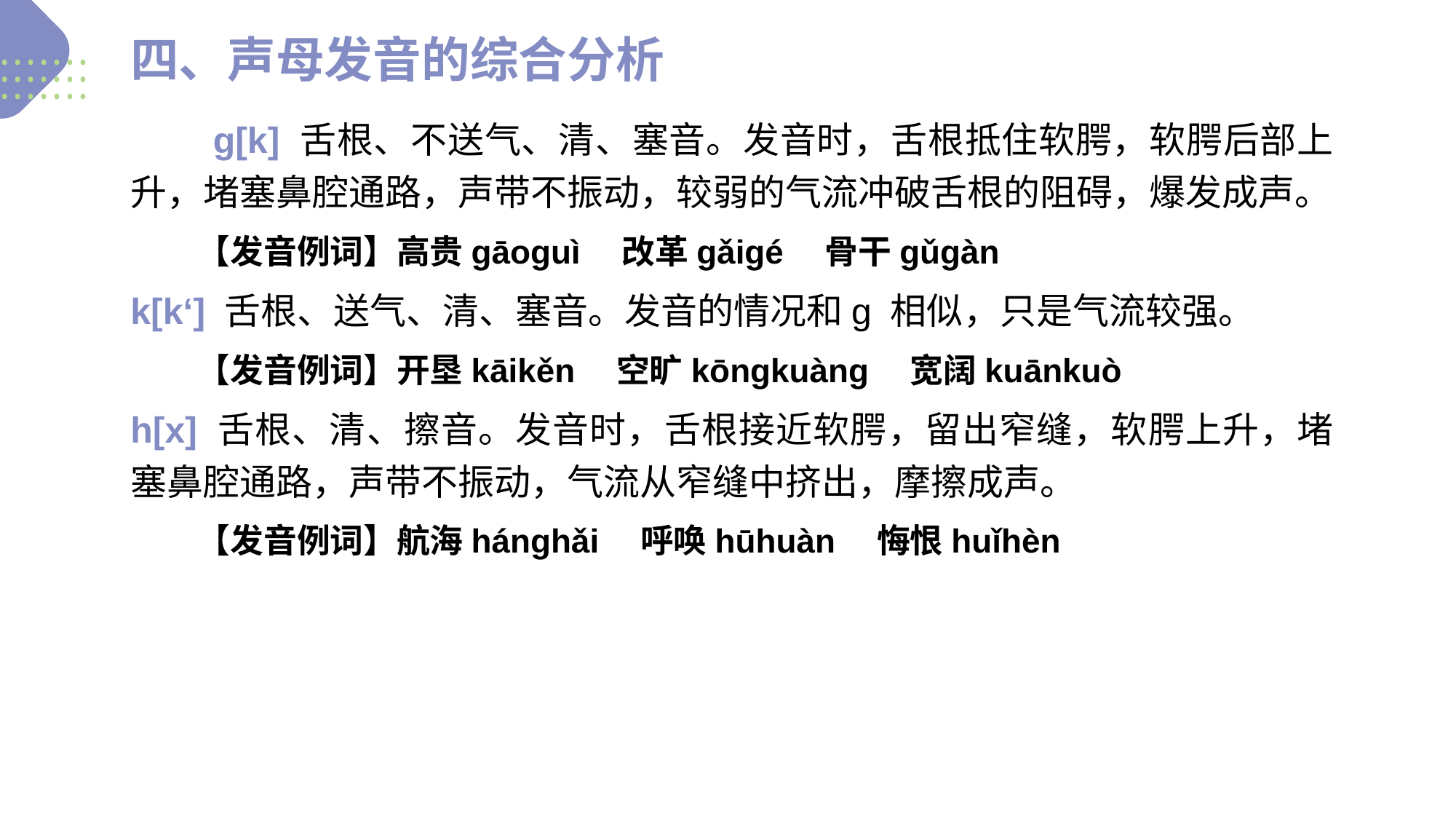

四、声母发音的综合分析

　　ɡ[k] 舌根、不送气、清、塞音。发音时，舌根抵住软腭，软腭后部上升，堵塞鼻腔通路，声带不振动，较弱的气流冲破舌根的阻碍，爆发成声。
　　【发音例词】高贵ɡāoɡuì　改革ɡǎiɡé　骨干ɡǔɡàn
k[k‘] 舌根、送气、清、塞音。发音的情况和ɡ 相似，只是气流较强。
　　【发音例词】开垦kāikěn　空旷kōnɡkuànɡ　宽阔kuānkuò
h[x] 舌根、清、擦音。发音时，舌根接近软腭，留出窄缝，软腭上升，堵塞鼻腔通路，声带不振动，气流从窄缝中挤出，摩擦成声。
　　【发音例词】航海hánɡhǎi　呼唤hūhuàn　悔恨huǐhèn